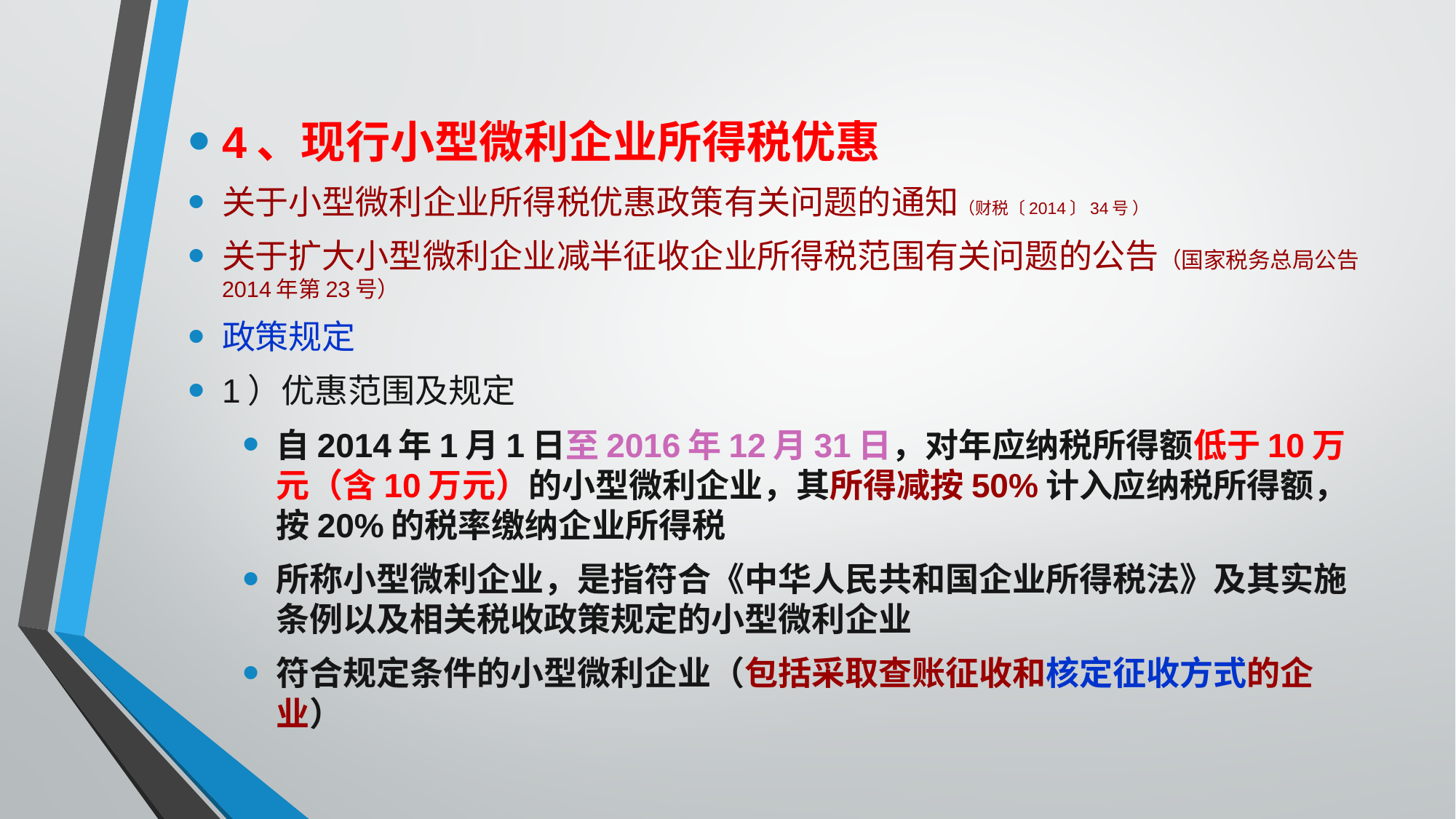

4、现行小型微利企业所得税优惠
关于小型微利企业所得税优惠政策有关问题的通知（财税〔2014〕34号 ）
关于扩大小型微利企业减半征收企业所得税范围有关问题的公告（国家税务总局公告2014年第23号）
政策规定
1）优惠范围及规定
自2014年1月1日至2016年12月31日，对年应纳税所得额低于10万元（含10万元）的小型微利企业，其所得减按50%计入应纳税所得额，按20%的税率缴纳企业所得税
所称小型微利企业，是指符合《中华人民共和国企业所得税法》及其实施条例以及相关税收政策规定的小型微利企业
符合规定条件的小型微利企业（包括采取查账征收和核定征收方式的企业）